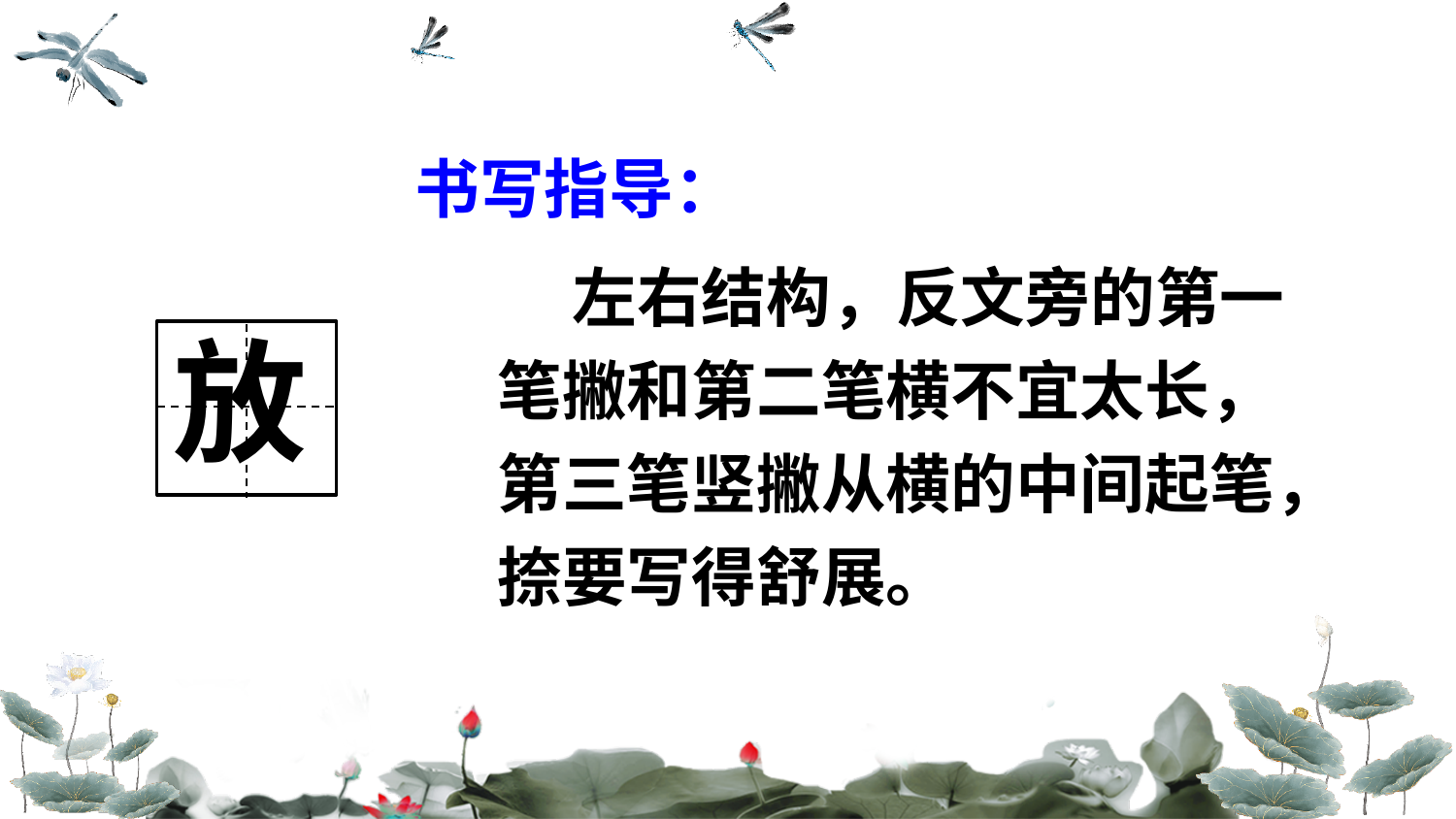

书写指导：
    左右结构，反文旁的第一笔撇和第二笔横不宜太长，第三笔竖撇从横的中间起笔，捺要写得舒展。
放